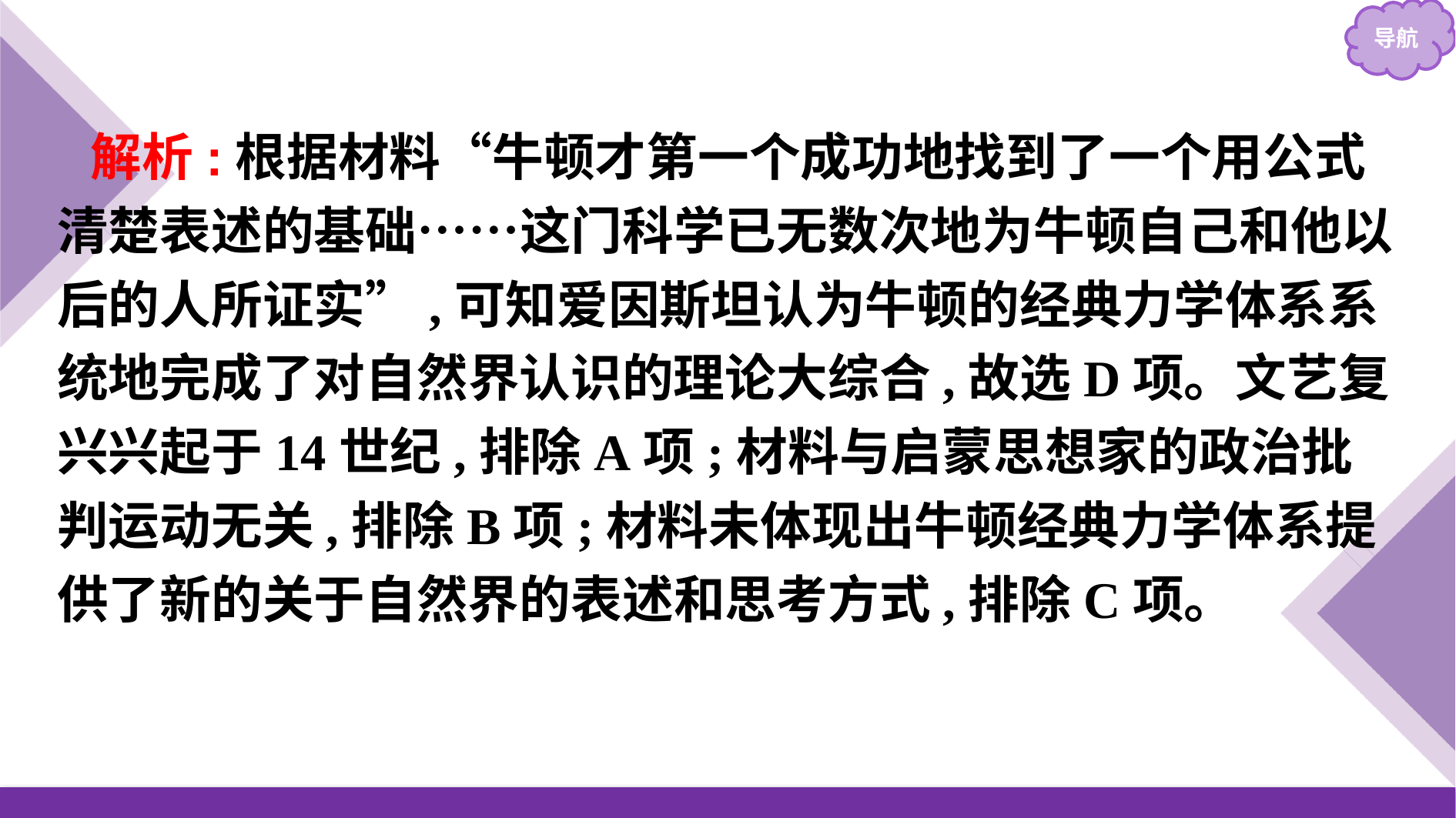

解析:根据材料“牛顿才第一个成功地找到了一个用公式清楚表述的基础……这门科学已无数次地为牛顿自己和他以后的人所证实”,可知爱因斯坦认为牛顿的经典力学体系系统地完成了对自然界认识的理论大综合,故选D项。文艺复兴兴起于14世纪,排除A项;材料与启蒙思想家的政治批判运动无关,排除B项;材料未体现出牛顿经典力学体系提供了新的关于自然界的表述和思考方式,排除C项。